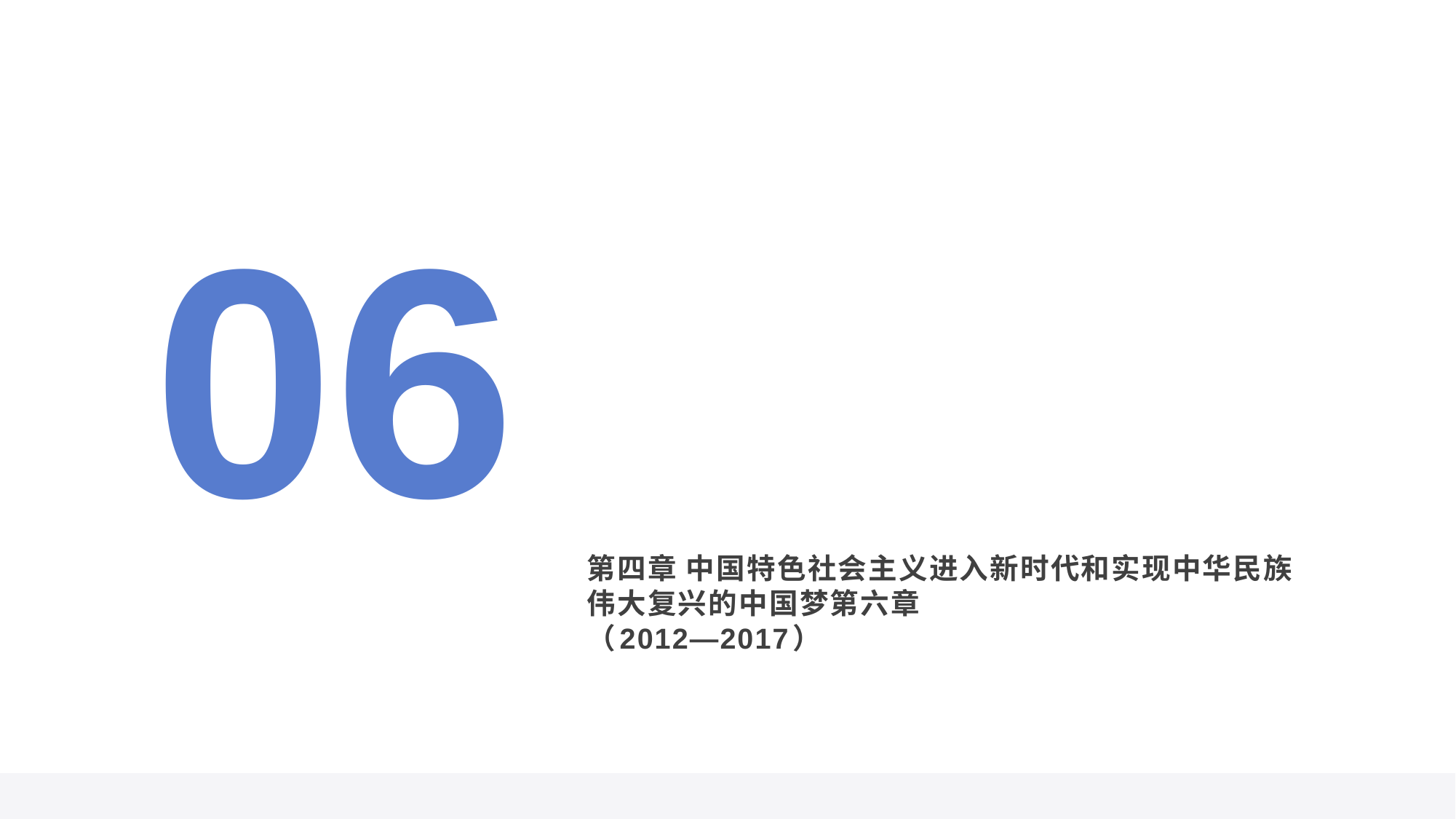

06
# 第四章 中国特色社会主义进入新时代和实现中华民族伟大复兴的中国梦第六章
（2012—2017）